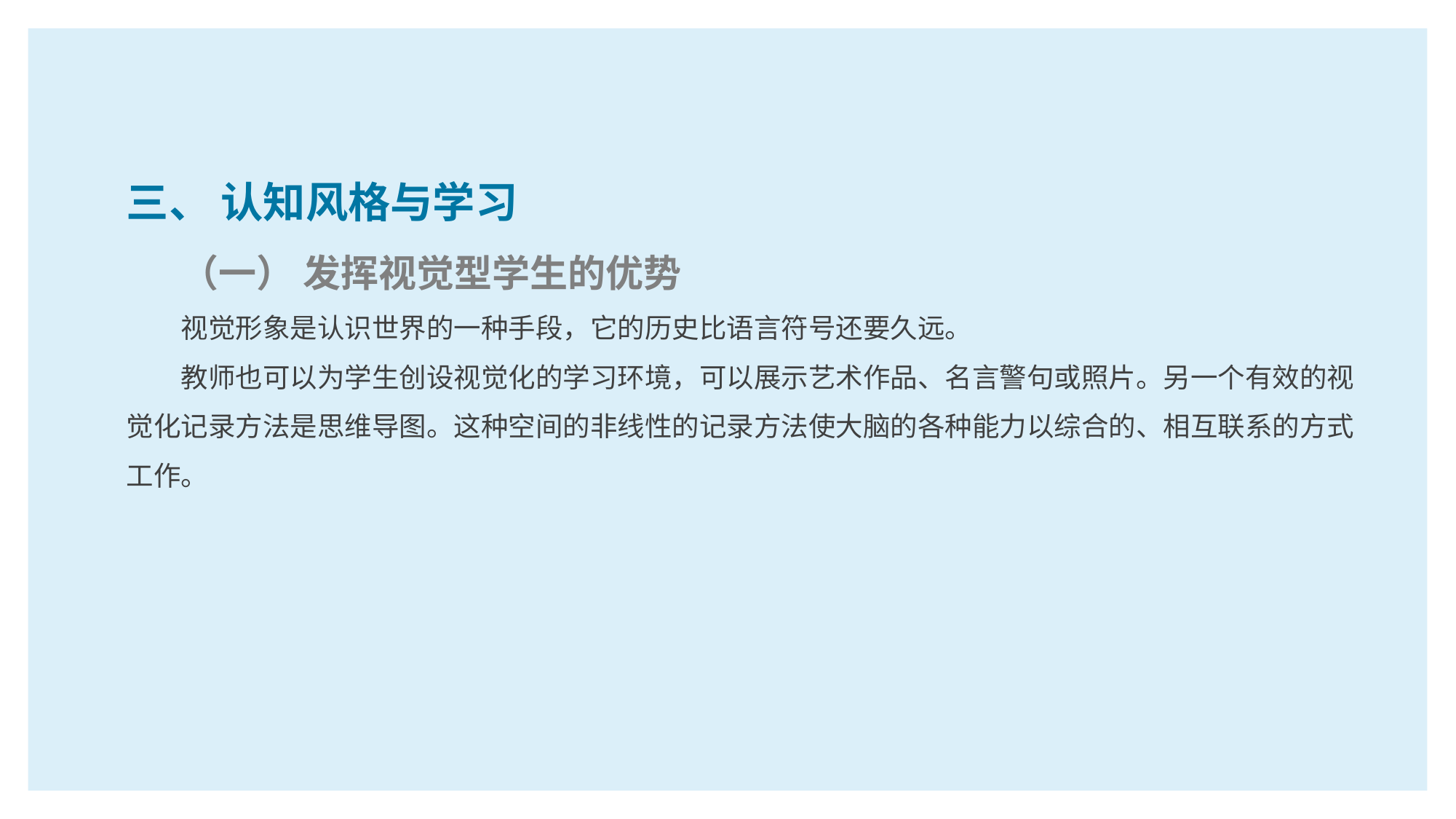

三、 认知风格与学习
（一） 发挥视觉型学生的优势
视觉形象是认识世界的一种手段，它的历史比语言符号还要久远。
教师也可以为学生创设视觉化的学习环境，可以展示艺术作品、名言警句或照片。另一个有效的视觉化记录方法是思维导图。这种空间的非线性的记录方法使大脑的各种能力以综合的、相互联系的方式工作。